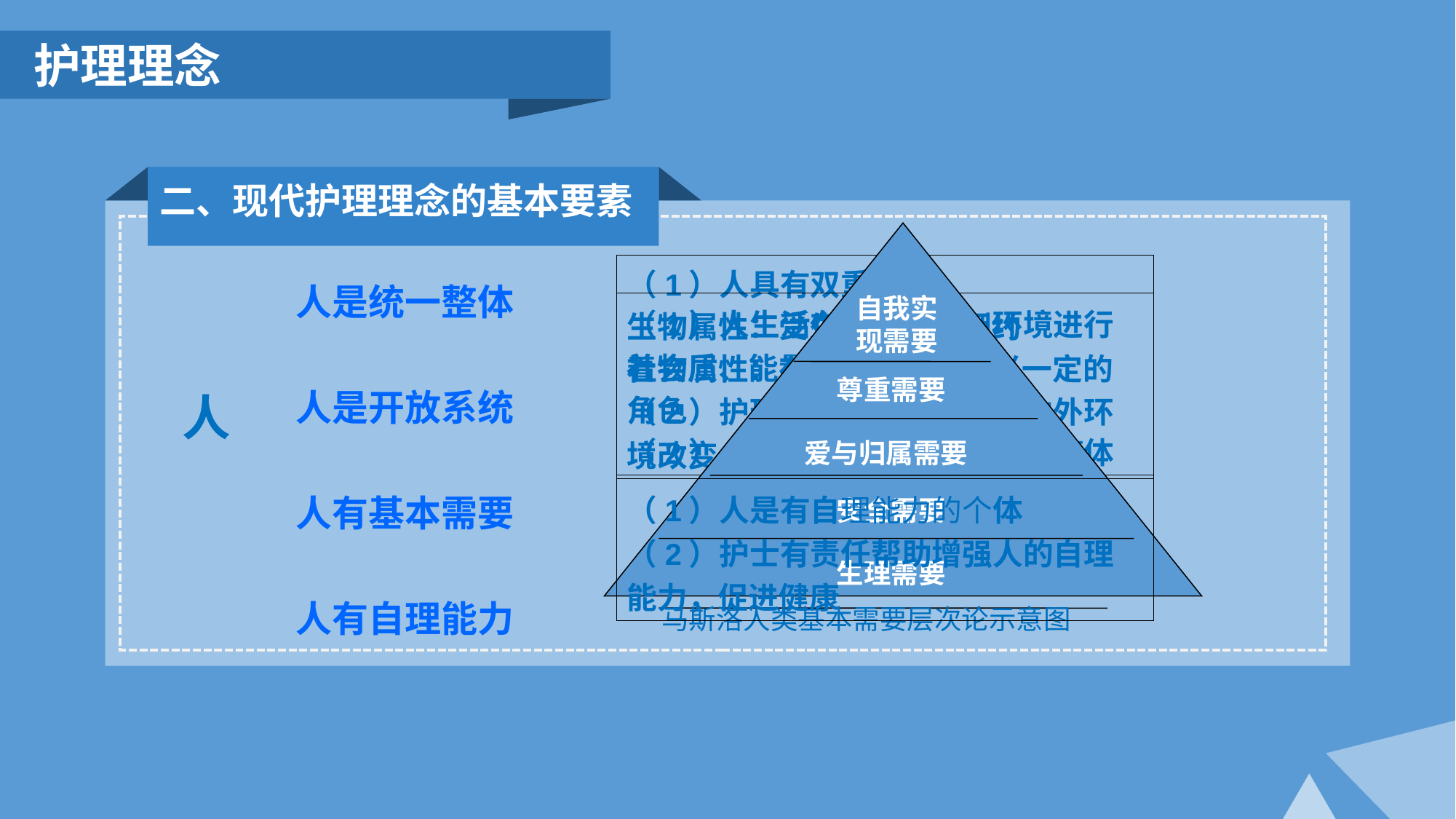

护理理念

二、现代护理理念的基本要素

自我实现需要

尊重需要

爱与归属需要

安全需要

生理需要
马斯洛人类基本需要层次论示意图

人是统一整体
人是开放系统
人有基本需要
人有自理能力
（1）人具有双重属性：
生物属性：受生物学规律制约
社会属性：在社会发展中担当一定的角色
（2）人是生理、心理、社会的整体
（1）人生活在环境中并与环境进行着物质、能量、信息的交换
（2）护理目标是帮助人适应内外环境改变，维持健康
人
（1）人是有自理能力的个体
（2）护士有责任帮助增强人的自理能力，促进健康